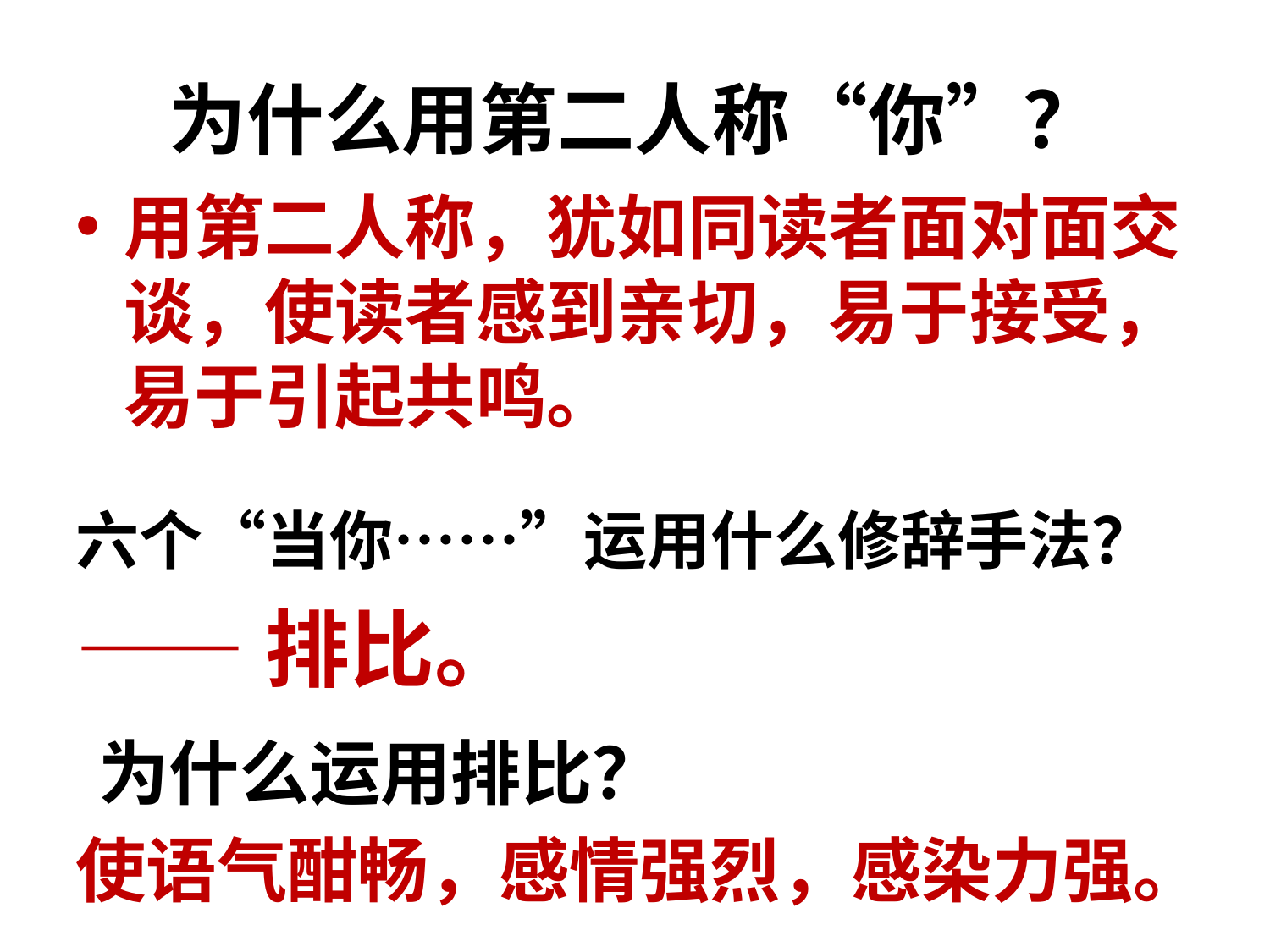

# 为什么用第二人称“你”？
用第二人称，犹如同读者面对面交谈，使读者感到亲切，易于接受，易于引起共鸣。
六个“当你……”运用什么修辞手法？
——排比。
为什么运用排比？
使语气酣畅，感情强烈，感染力强。